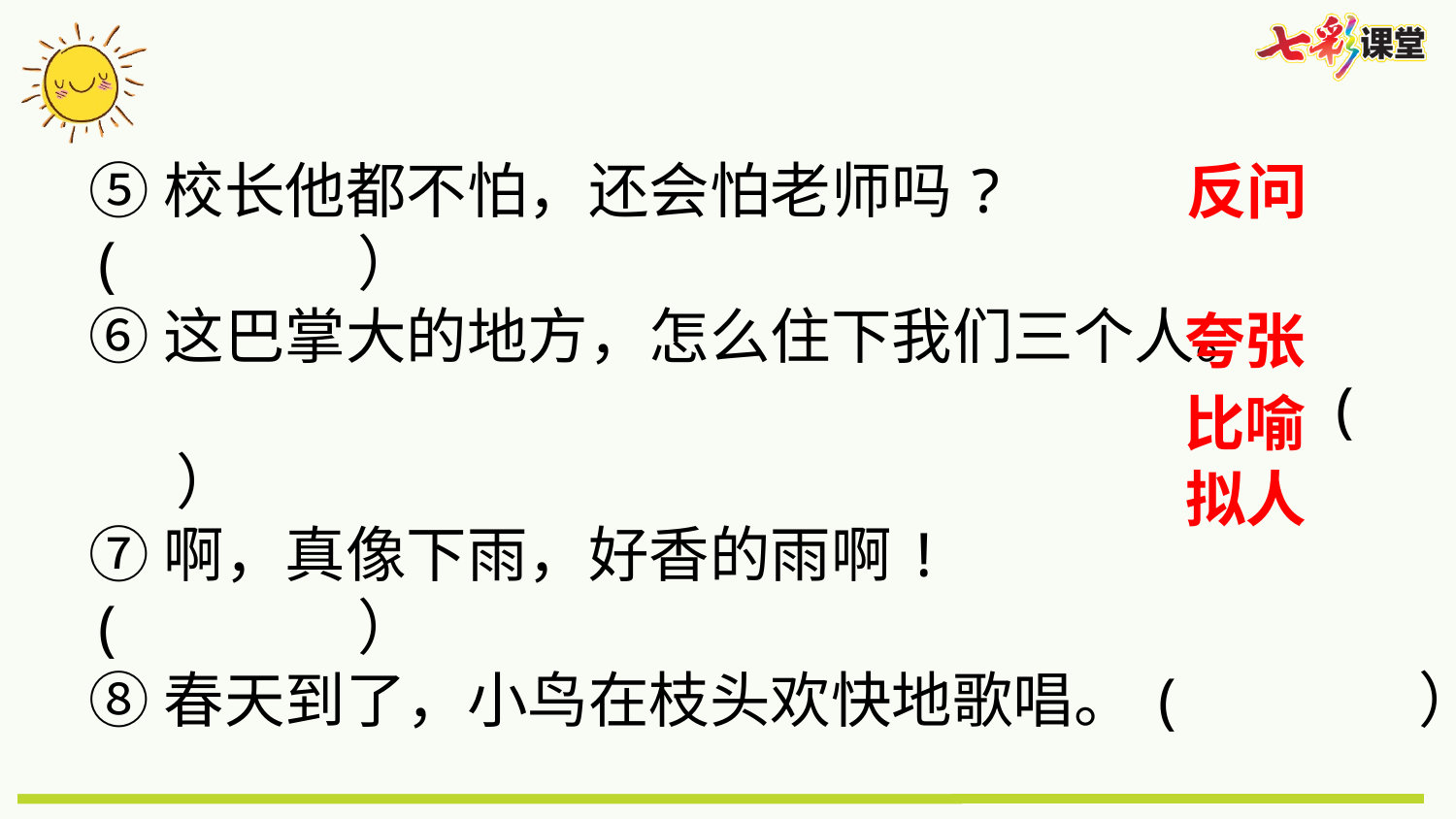

⑤校长他都不怕，还会怕老师吗?     (      ）
⑥这巴掌大的地方，怎么住下我们三个人。
                                  (      ）
⑦啊，真像下雨，好香的雨啊!       (      ）
⑧春天到了，小鸟在枝头欢快地歌唱。(      ）
反问
夸张
比喻
拟人